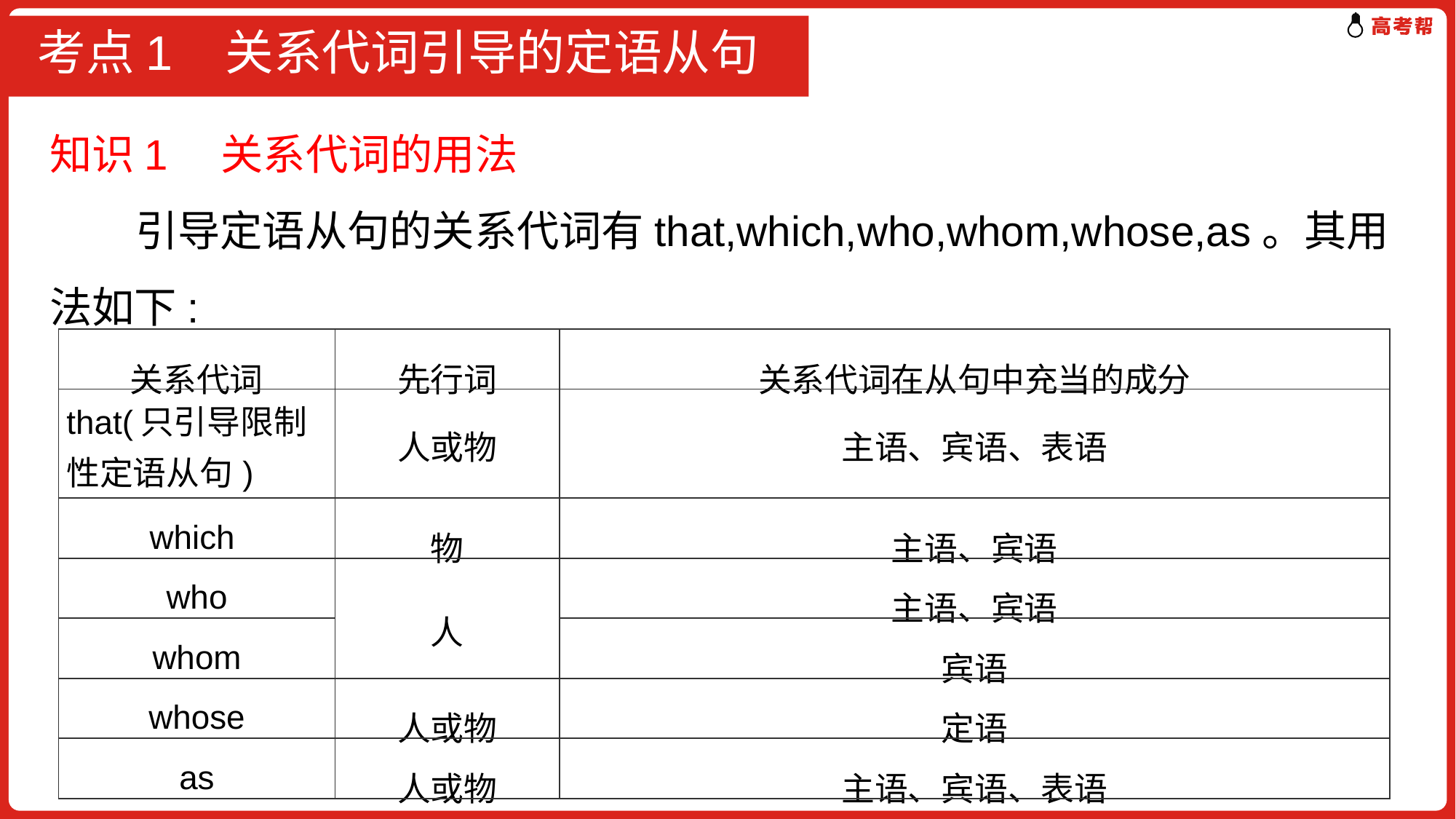

# 考点1   关系代词引导的定语从句
知识1　关系代词的用法
        引导定语从句的关系代词有that,which,who,whom,whose,as。其用法如下:
| 关系代词 | 先行词 | 关系代词在从句中充当的成分 |
| --- | --- | --- |
| that(只引导限制性定语从句) | 人或物 | 主语、宾语、表语 |
| which | 物 | 主语、宾语 |
| who | 人 | 主语、宾语 |
| whom |  | 宾语 |
| whose | 人或物 | 定语 |
| as | 人或物 | 主语、宾语、表语 |